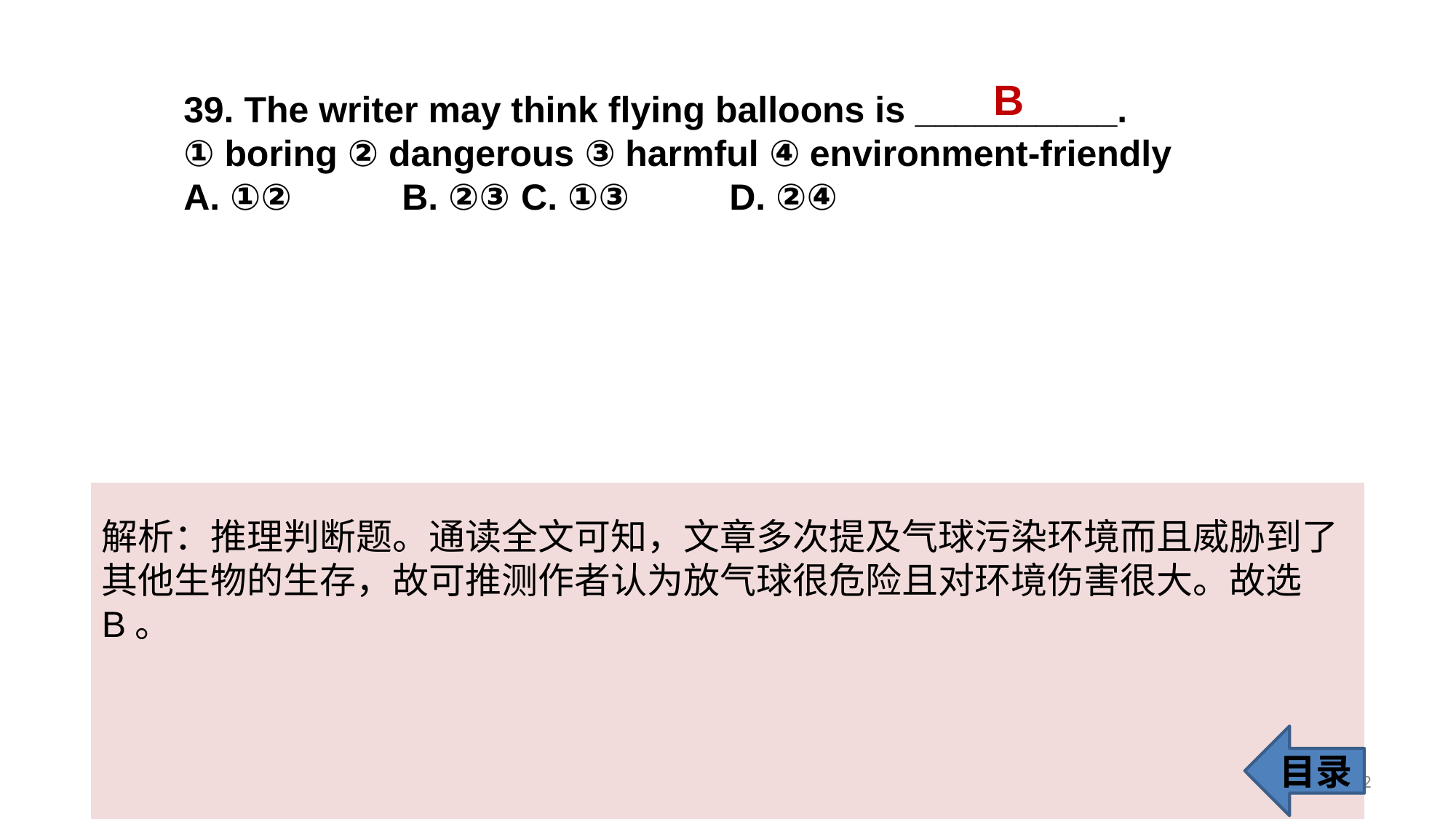

B
39. The writer may think flying balloons is __________.
① boring ② dangerous ③ harmful ④ environment-friendly
A. ①② 	B. ②③	 C. ①③ 	D. ②④

解析：推理判断题。通读全文可知，文章多次提及气球污染环境而且威胁到了
其他生物的生存，故可推测作者认为放气球很危险且对环境伤害很大。故选B。
目录
42